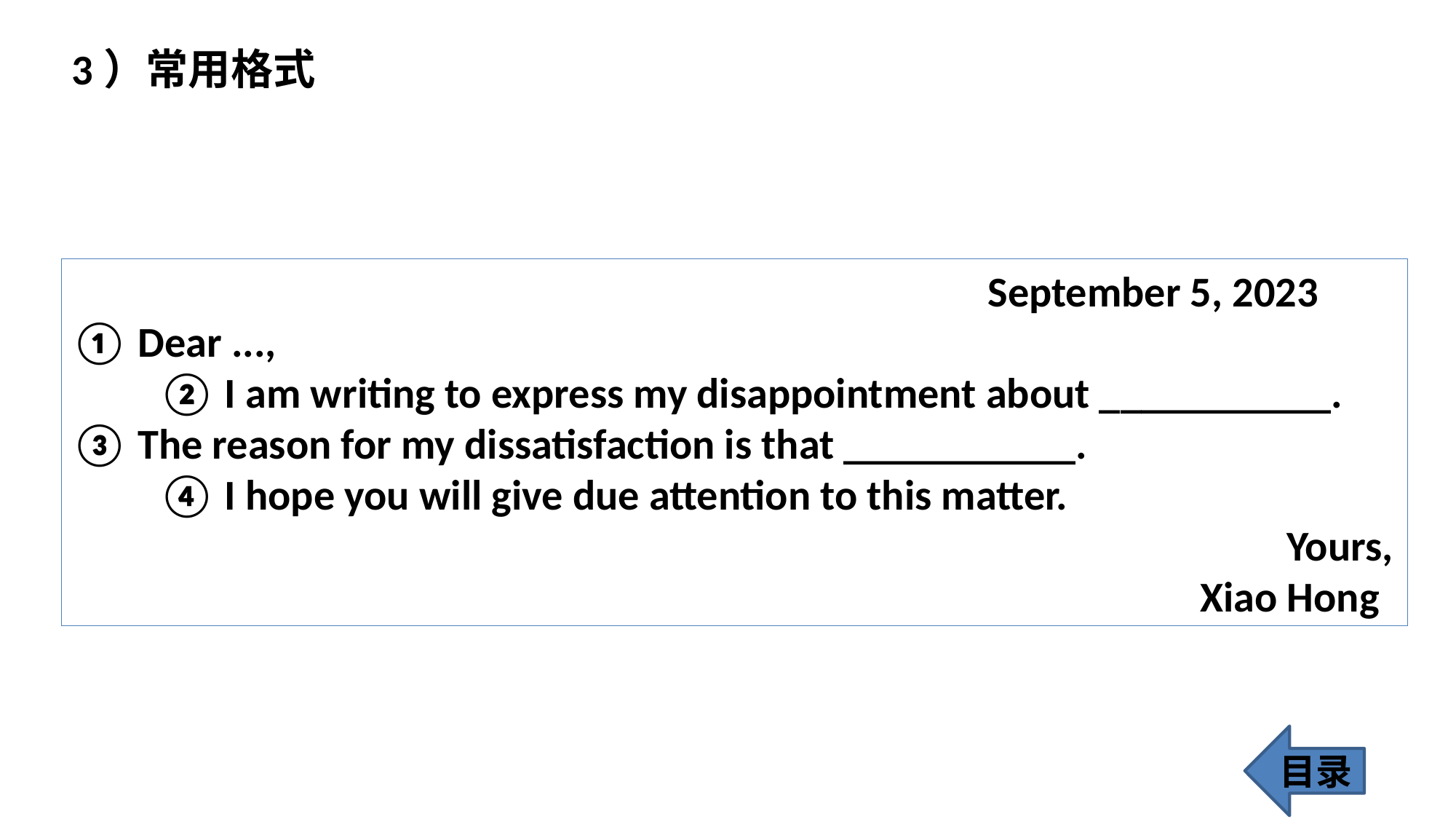

3）常用格式
                                                                                               September 5, 2023
① Dear ...,
         ② I am writing to express my disappointment about ___________. ③ The reason for my dissatisfaction is that ___________.
         ④ I hope you will give due attention to this matter.
                                                                                                                              Yours,
                                                                                                                     Xiao Hong
目录
36